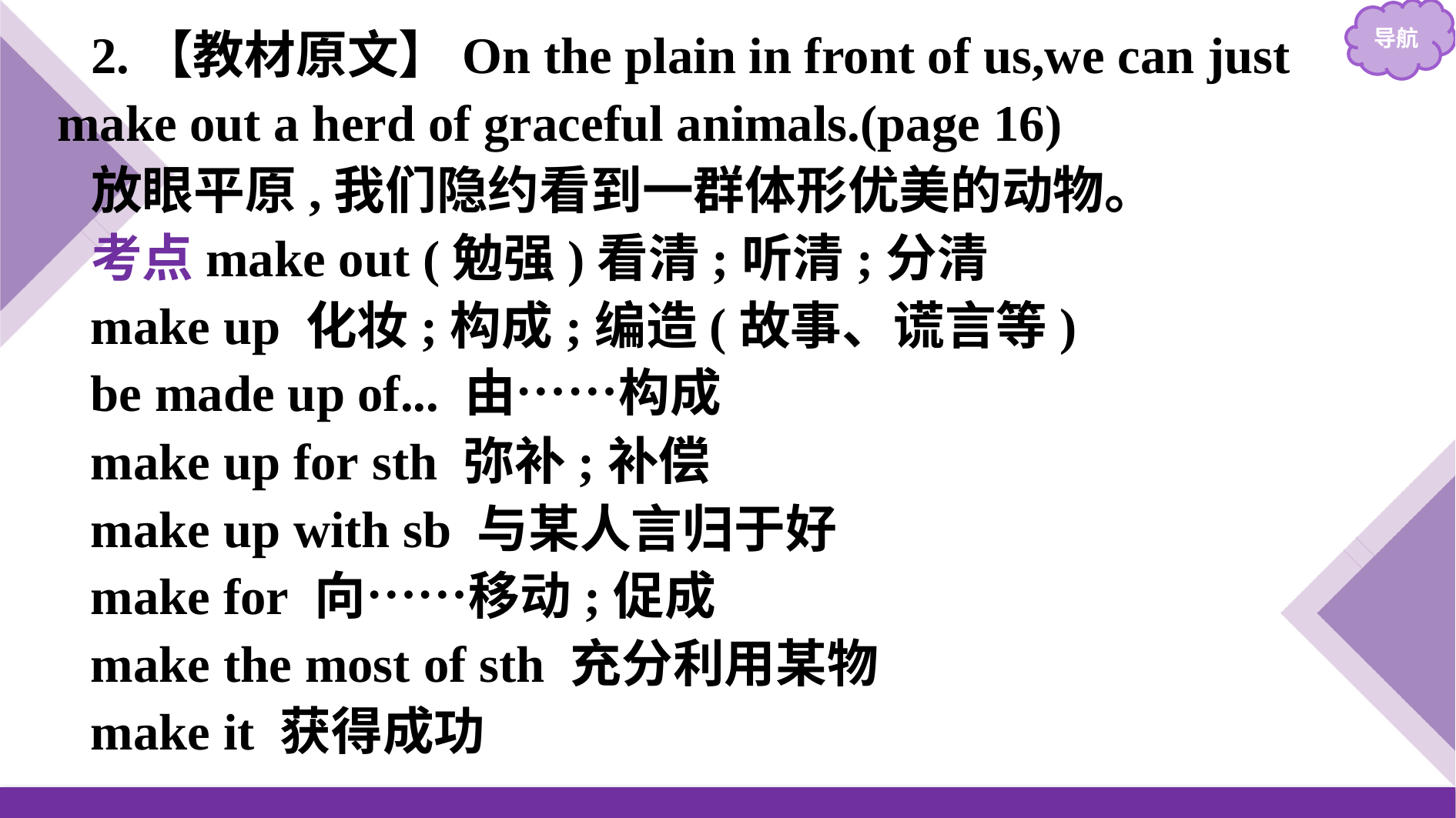

2.【教材原文】On the plain in front of us,we can just make out a herd of graceful animals.(page 16)
放眼平原,我们隐约看到一群体形优美的动物。
考点make out (勉强)看清;听清;分清
make up 化妆;构成;编造(故事、谎言等)
be made up of... 由……构成
make up for sth 弥补;补偿
make up with sb 与某人言归于好
make for 向……移动;促成
make the most of sth 充分利用某物
make it 获得成功